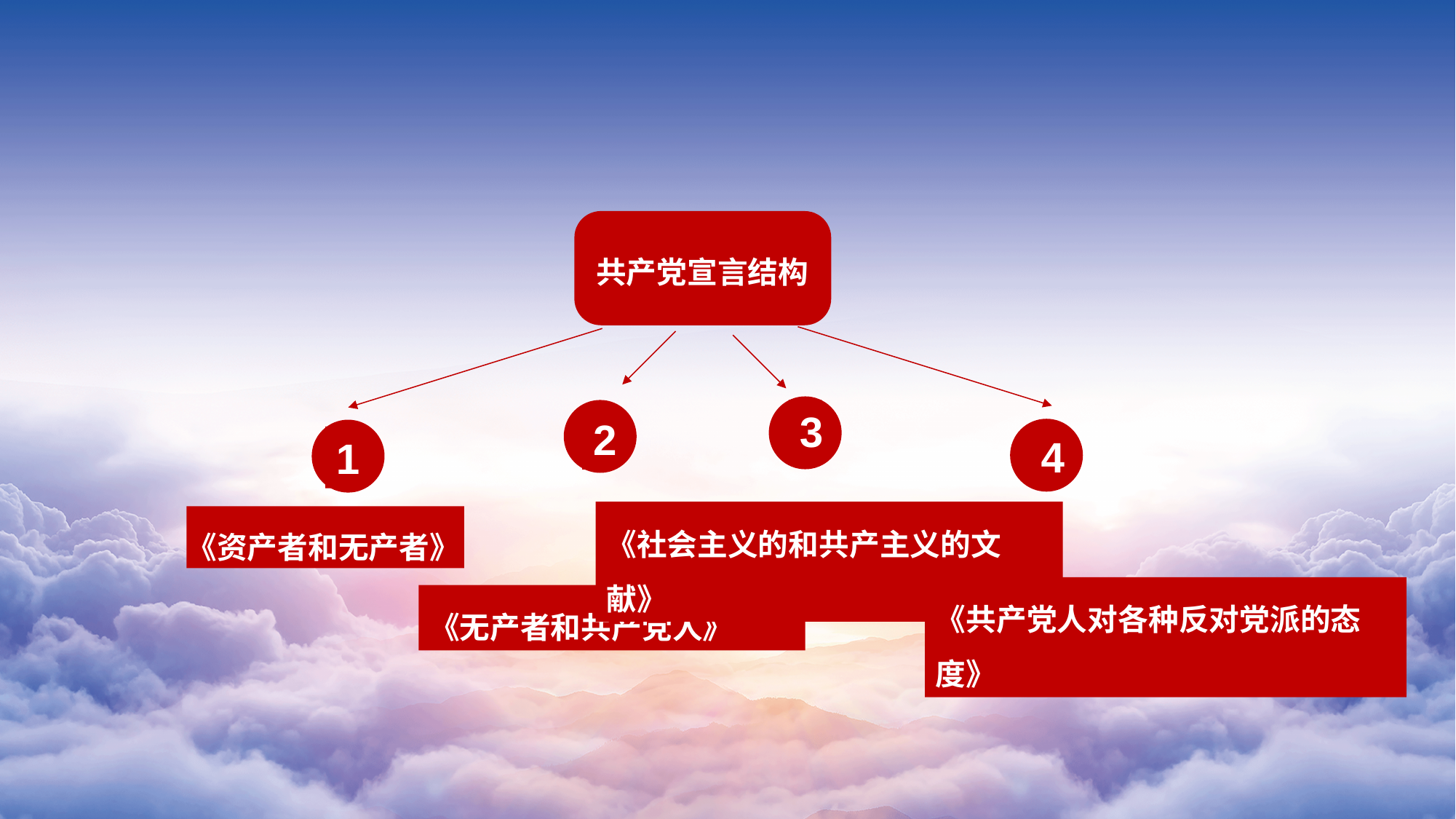

共产党宣言结构

3

2

4
1
《社会主义的和共产主义的文献》
《资产者和无产者》
《共产党人对各种反对党派的态度》
《无产者和共产党人》